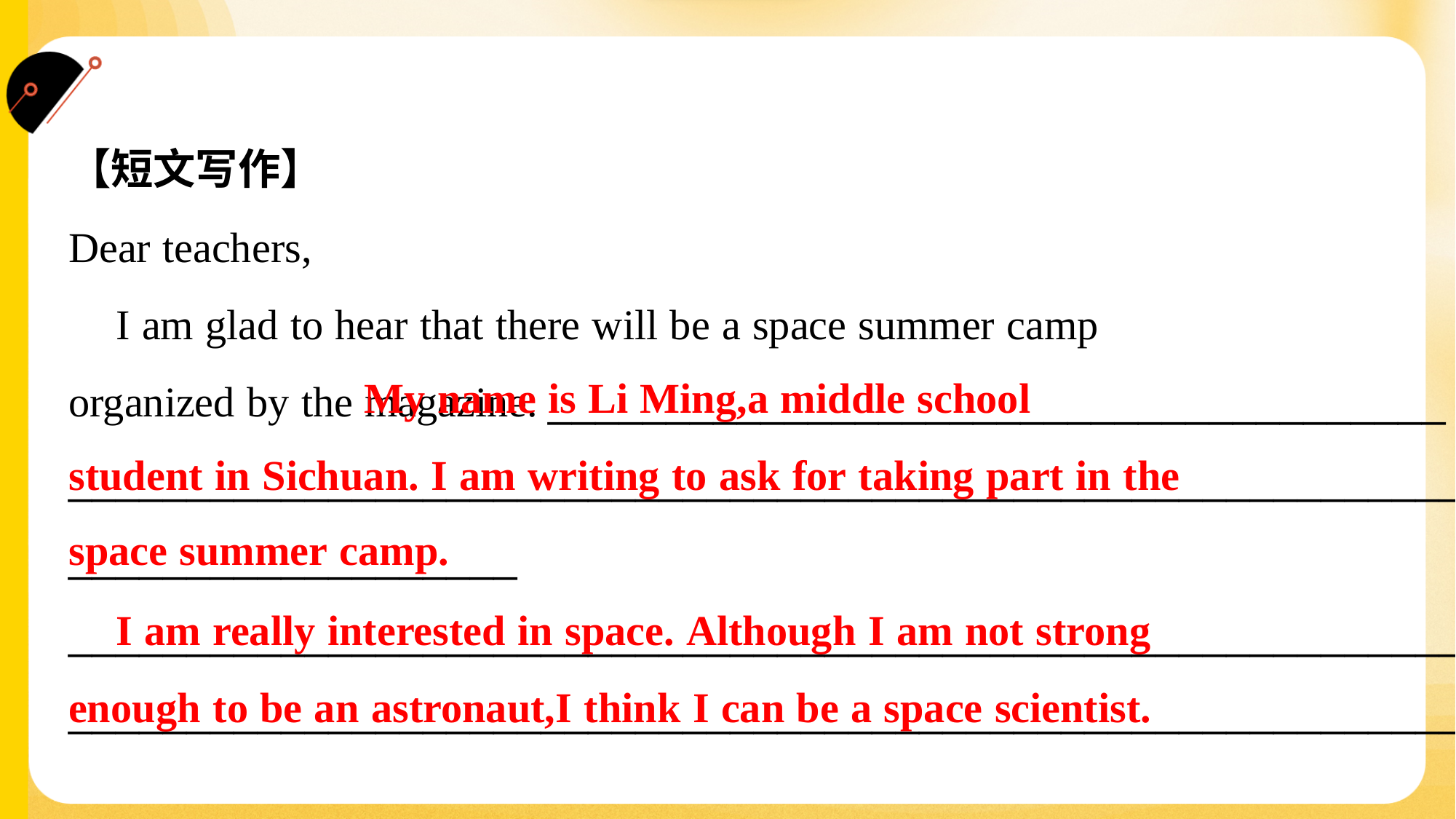

【短文写作】
Dear teachers,
    I am glad to hear that there will be a space summer camp
organized by the magazine. ______________________________________
______________________________________________________________
___________________
______________________________________________________________
______________________________________________________________

                         My name is Li Ming,a middle school
student in Sichuan. I am writing to ask for taking part in the
space summer camp.
    I am really interested in space. Although I am not strong
enough to be an astronaut,I think I can be a space scientist.